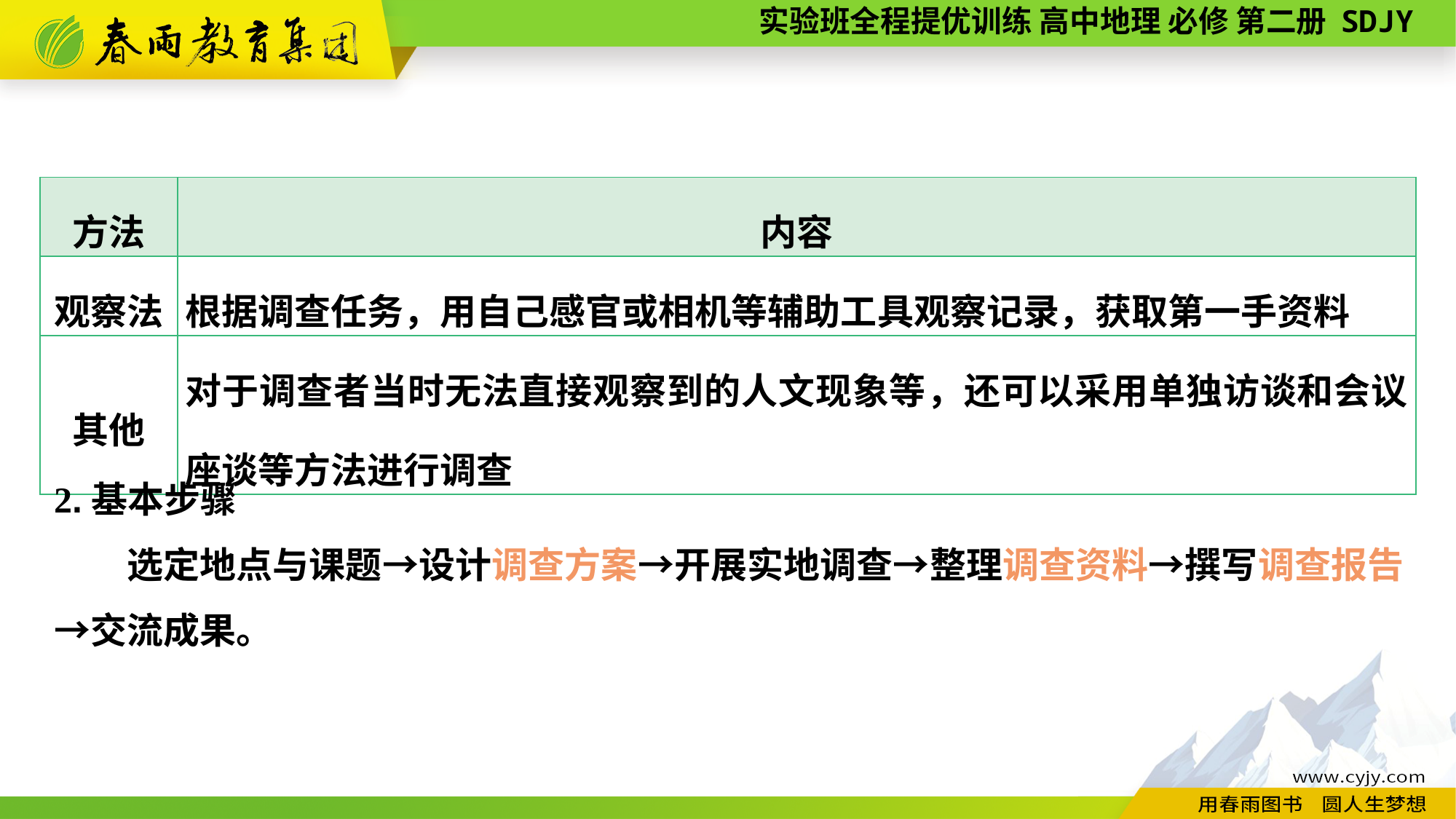

| 方法 | 内容 |
| --- | --- |
| 观察法 | 根据调查任务，用自己感官或相机等辅助工具观察记录，获取第一手资料 |
| 其他 | 对于调查者当时无法直接观察到的人文现象等，还可以采用单独访谈和会议座谈等方法进行调查 |
2.基本步骤
　　选定地点与课题→设计调查方案→开展实地调查→整理调查资料→撰写调查报告→交流成果。